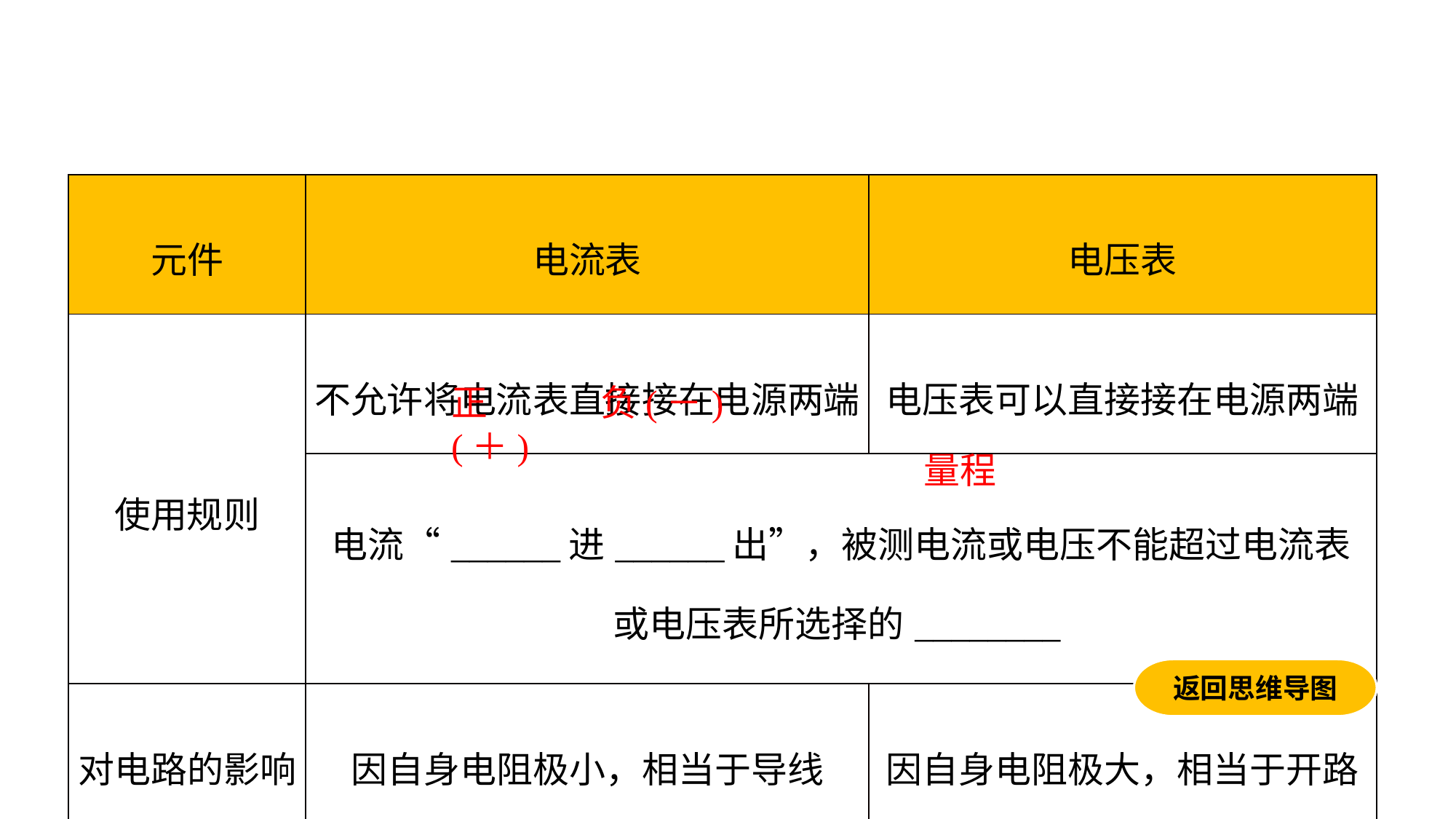

| 元件 | 电流表 | 电压表 |
| --- | --- | --- |
| 使用规则 | 不允许将电流表直接接在电源两端 | 电压表可以直接接在电源两端 |
|  | 电流“\_\_\_\_\_\_进\_\_\_\_\_\_出”，被测电流或电压不能超过电流表或电压表所选择的\_\_\_\_\_\_\_\_ |  |
| 对电路的影响 | 因自身电阻极小，相当于导线 | 因自身电阻极大，相当于开路 |
正(＋)
负(－)
量程
返回思维导图